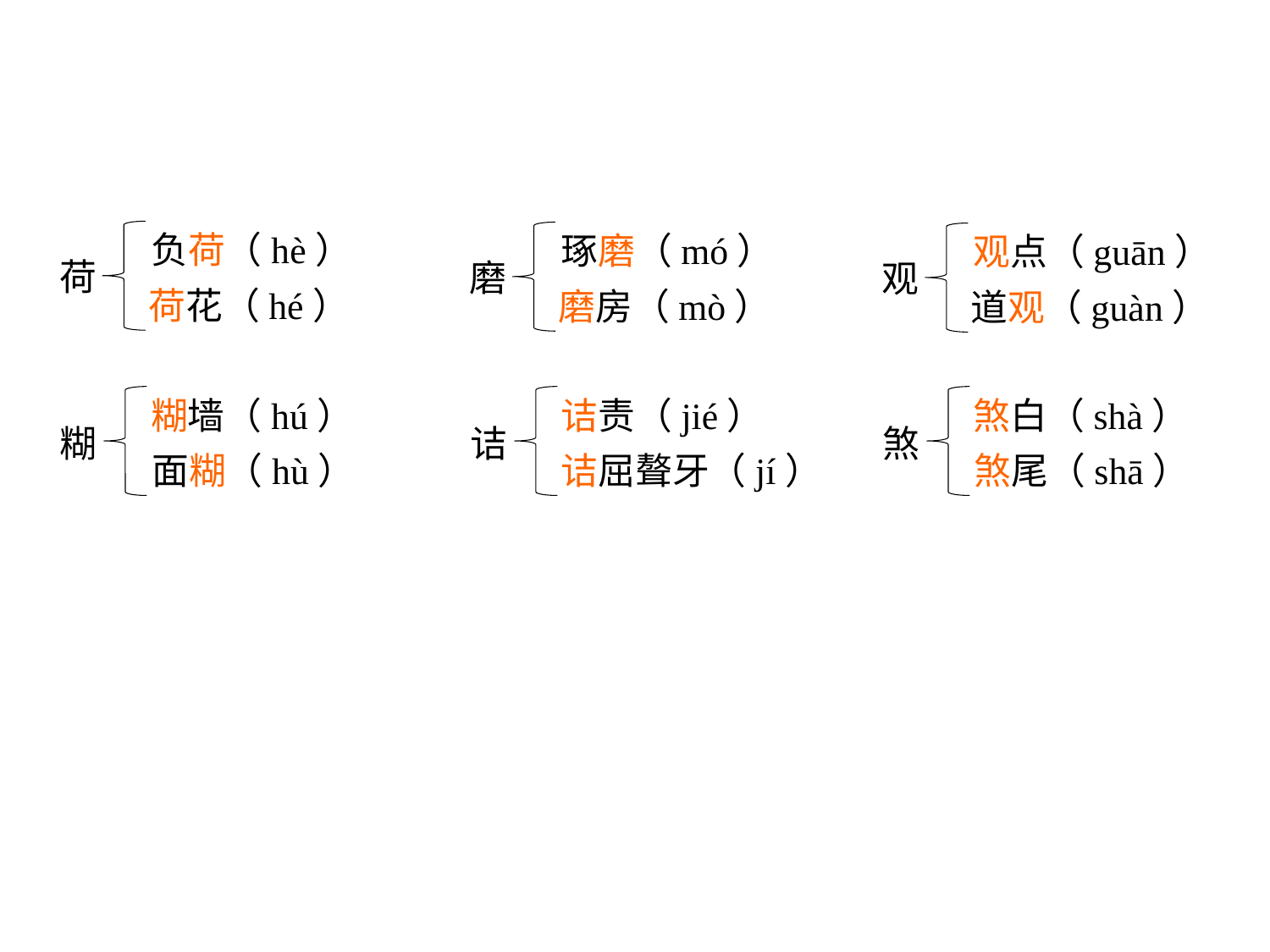

负荷（hè）

琢磨（mó）

观点（guān）

荷
磨
观
荷花（hé）
磨房（mò）
道观（guàn）

糊墙（hú）
糊
面糊（hù）

诘责（jié）
诘
诘屈聱牙（jí）

煞白（shà）
煞
煞尾（shā）